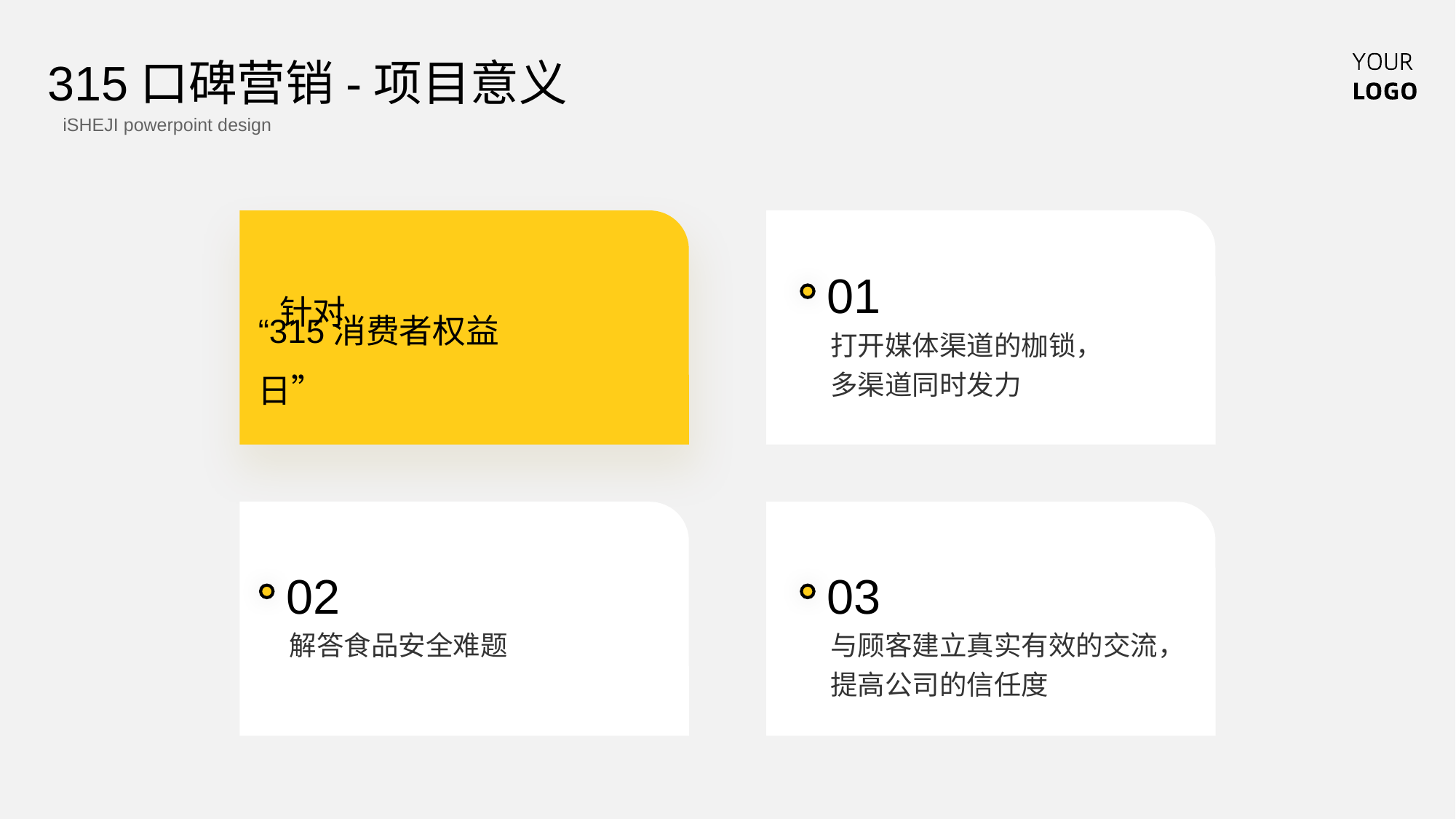

315口碑营销-项目意义

iSHEJI powerpoint design

01
针对

“315消费者权益日”
打开媒体渠道的枷锁，多渠道同时发力

02
03

解答食品安全难题
与顾客建立真实有效的交流，提高公司的信任度